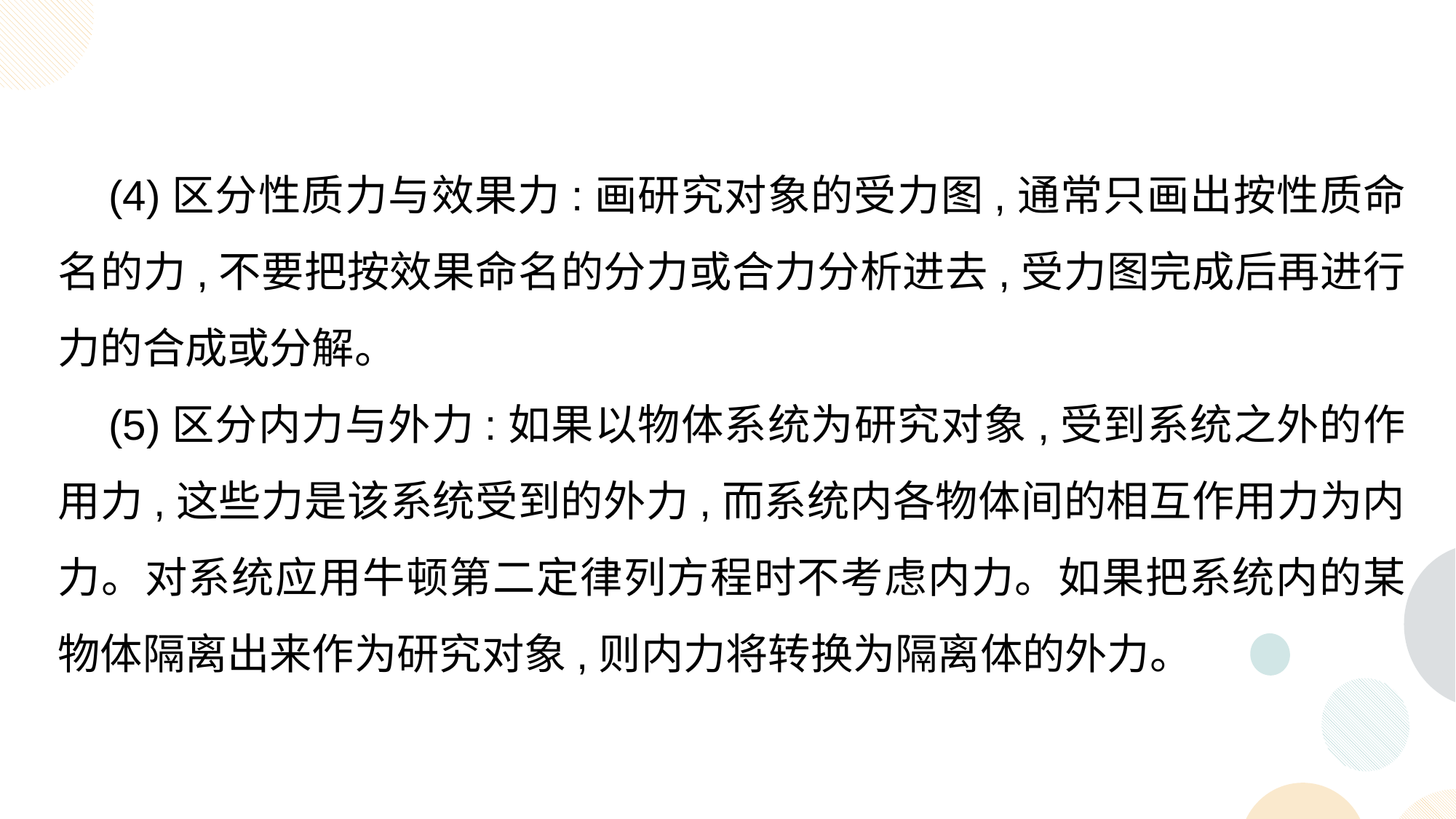

(4)区分性质力与效果力:画研究对象的受力图,通常只画出按性质命名的力,不要把按效果命名的分力或合力分析进去,受力图完成后再进行力的合成或分解。
    (5)区分内力与外力:如果以物体系统为研究对象,受到系统之外的作用力,这些力是该系统受到的外力,而系统内各物体间的相互作用力为内力。对系统应用牛顿第二定律列方程时不考虑内力。如果把系统内的某物体隔离出来作为研究对象,则内力将转换为隔离体的外力。